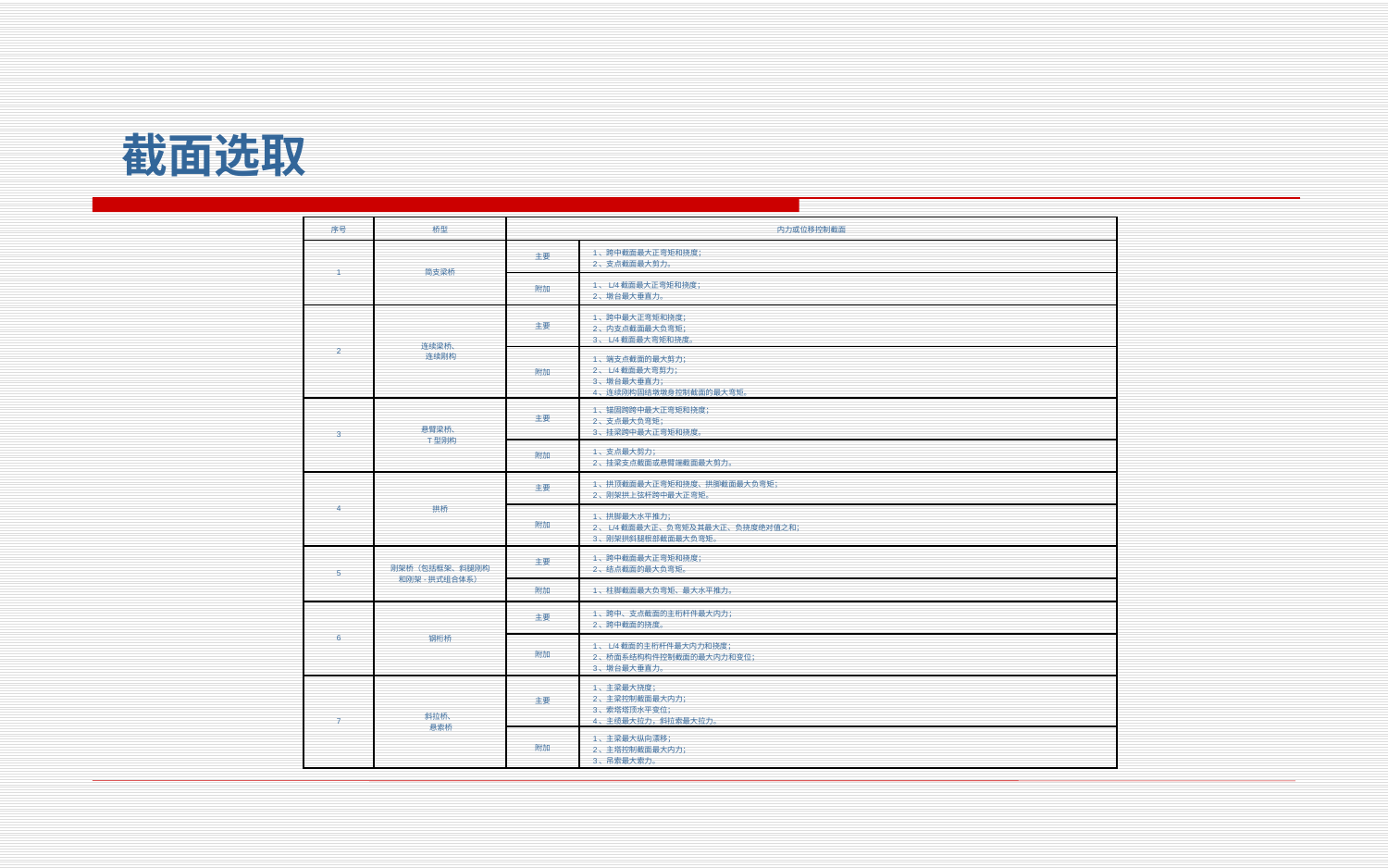

截面选取
| 序号 | 桥型 | 内力或位移控制截面 |  |
| --- | --- | --- | --- |
| 1 | 简支梁桥 | 主要 | 1、跨中截面最大正弯矩和挠度； 2、支点截面最大剪力。 |
|  |  | 附加 | 1、L/4截面最大正弯矩和挠度； 2、墩台最大垂直力。 |
| 2 | 连续梁桥、 连续刚构 | 主要 | 1、跨中最大正弯矩和挠度； 2、内支点截面最大负弯矩； 3、L/4截面最大弯矩和挠度。 |
|  |  | 附加 | 1、端支点截面的最大剪力； 2、L/4截面最大弯剪力； 3、墩台最大垂直力； 4、连续刚构固结墩墩身控制截面的最大弯矩。 |
| 3 | 悬臂梁桥、 T型刚构 | 主要 | 1、锚固跨跨中最大正弯矩和挠度； 2、支点最大负弯矩； 3、挂梁跨中最大正弯矩和挠度。 |
|  |  | 附加 | 1、支点最大剪力； 2、挂梁支点截面或悬臂端截面最大剪力。 |
| 4 | 拱桥 | 主要 | 1、拱顶截面最大正弯矩和挠度、拱脚截面最大负弯矩； 2、刚架拱上弦杆跨中最大正弯矩。 |
|  |  | 附加 | 1、拱脚最大水平推力； 2、L/4截面最大正、负弯矩及其最大正、负挠度绝对值之和； 3、刚架拱斜腿根部截面最大负弯矩。 |
| 5 | 刚架桥（包括框架、斜腿刚构和刚架-拱式组合体系） | 主要 | 1、跨中截面最大正弯矩和挠度； 2、结点截面的最大负弯矩。 |
|  |  | 附加 | 1、柱脚截面最大负弯矩、最大水平推力。 |
| 6 | 钢桁桥 | 主要 | 1、跨中、支点截面的主桁杆件最大内力； 2、跨中截面的挠度。 |
|  |  | 附加 | 1、L/4截面的主桁杆件最大内力和挠度； 2、桥面系结构构件控制截面的最大内力和变位； 3、墩台最大垂直力。 |
| 7 | 斜拉桥、 悬索桥 | 主要 | 1、主梁最大挠度； 2、主梁控制截面最大内力； 3、索塔塔顶水平变位； 4、主缆最大拉力，斜拉索最大拉力。 |
|  |  | 附加 | 1、主梁最大纵向漂移； 2、主塔控制截面最大内力； 3、吊索最大索力。 |